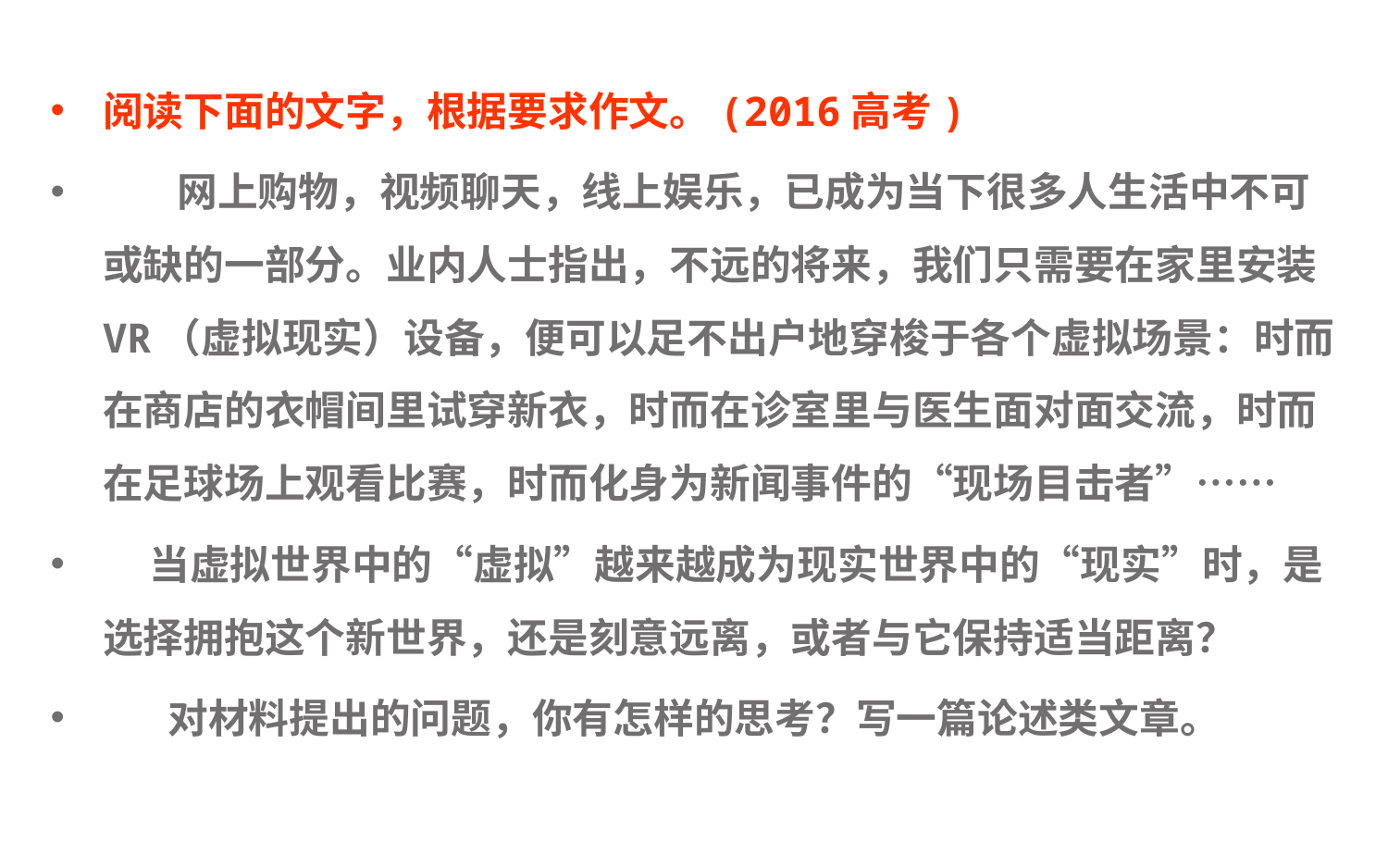

阅读下面的文字，根据要求作文。(2016高考)
       网上购物，视频聊天，线上娱乐，已成为当下很多人生活中不可或缺的一部分。业内人士指出，不远的将来，我们只需要在家里安装VR（虚拟现实）设备，便可以足不出户地穿梭于各个虚拟场景：时而在商店的衣帽间里试穿新衣，时而在诊室里与医生面对面交流，时而在足球场上观看比赛，时而化身为新闻事件的“现场目击者”……
    当虚拟世界中的“虚拟”越来越成为现实世界中的“现实”时，是选择拥抱这个新世界，还是刻意远离，或者与它保持适当距离？
      对材料提出的问题，你有怎样的思考？写一篇论述类文章。